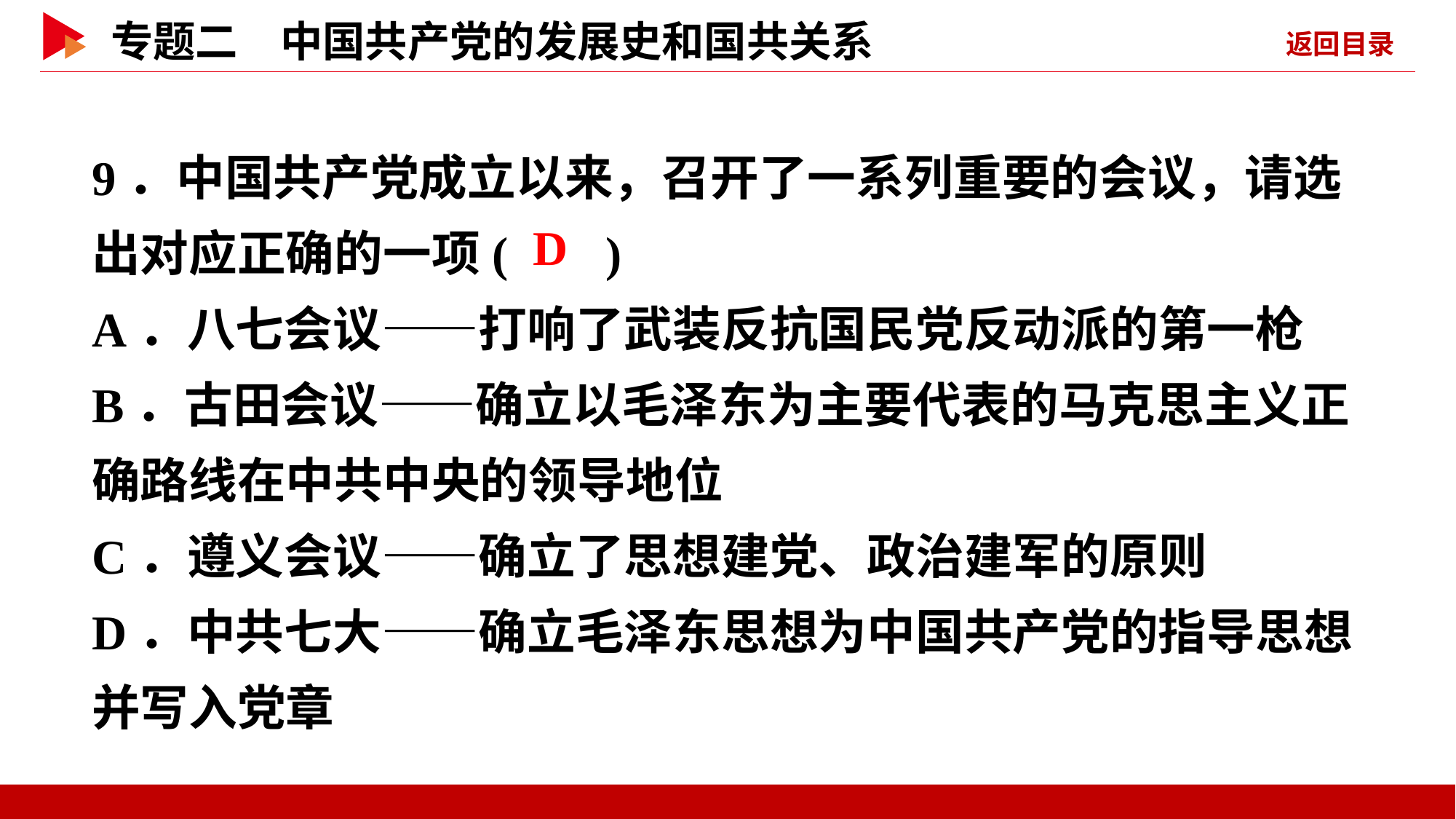

9．中国共产党成立以来，召开了一系列重要的会议，请选出对应正确的一项(        )
A．八七会议——打响了武装反抗国民党反动派的第一枪
B．古田会议——确立以毛泽东为主要代表的马克思主义正确路线在中共中央的领导地位
C．遵义会议——确立了思想建党、政治建军的原则
D．中共七大——确立毛泽东思想为中国共产党的指导思想并写入党章
   D